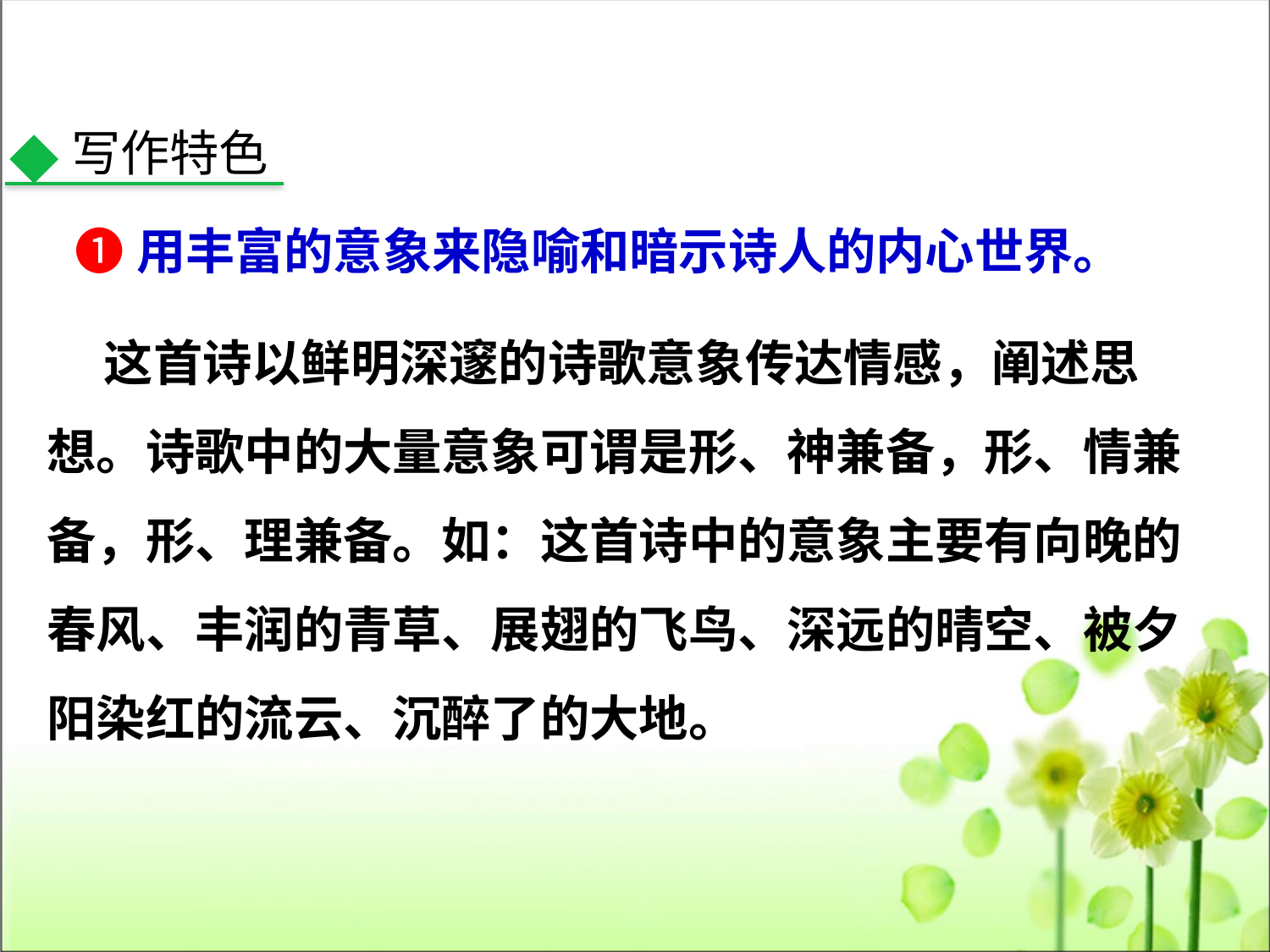

写作特色

❶用丰富的意象来隐喻和暗示诗人的内心世界。
    这首诗以鲜明深邃的诗歌意象传达情感，阐述思想。诗歌中的大量意象可谓是形、神兼备，形、情兼备，形、理兼备。如：这首诗中的意象主要有向晚的春风、丰润的青草、展翅的飞鸟、深远的晴空、被夕阳染红的流云、沉醉了的大地。